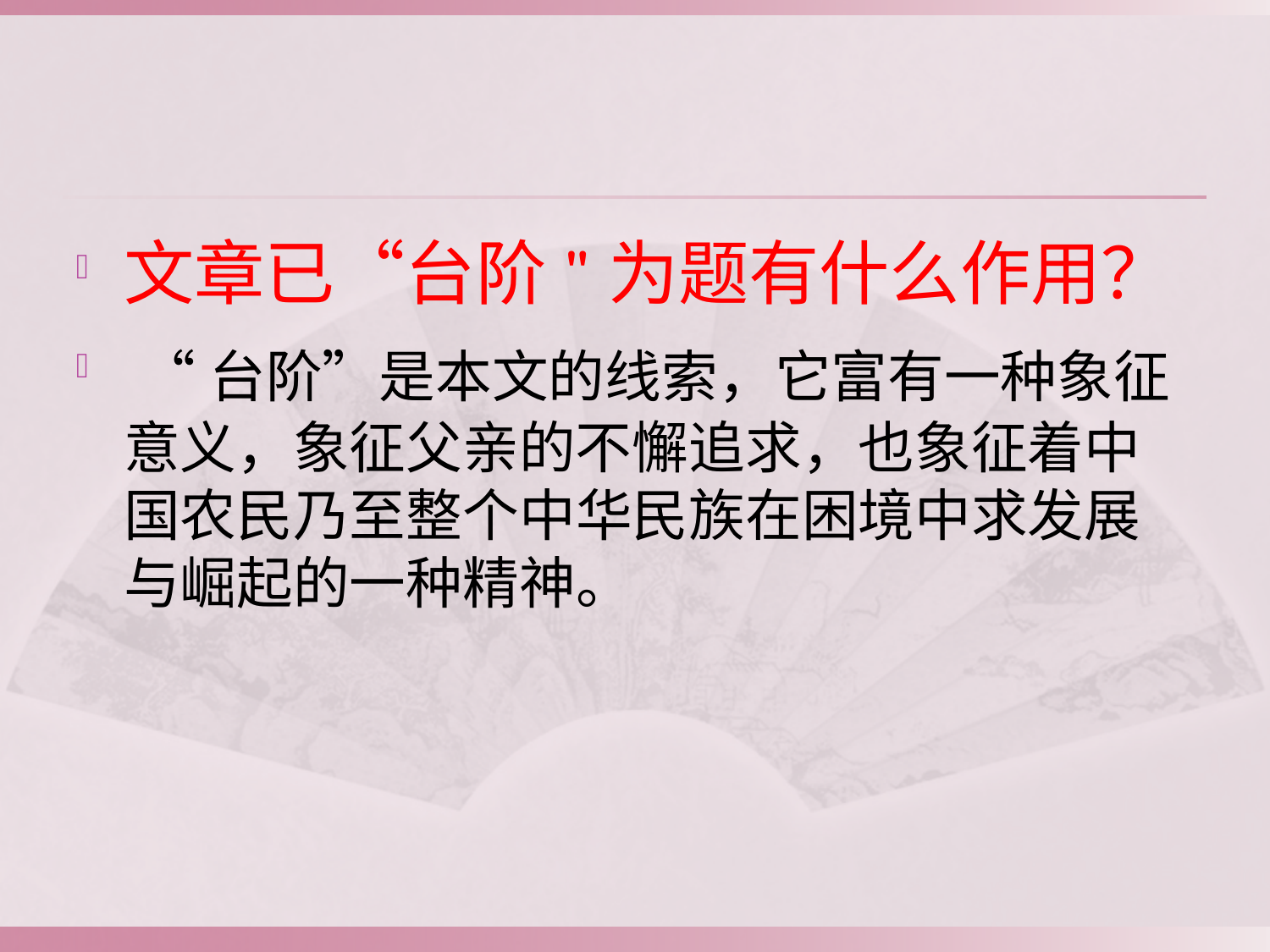

#
文章已“台阶"为题有什么作用？
 “台阶”是本文的线索，它富有一种象征意义，象征父亲的不懈追求，也象征着中国农民乃至整个中华民族在困境中求发展与崛起的一种精神。